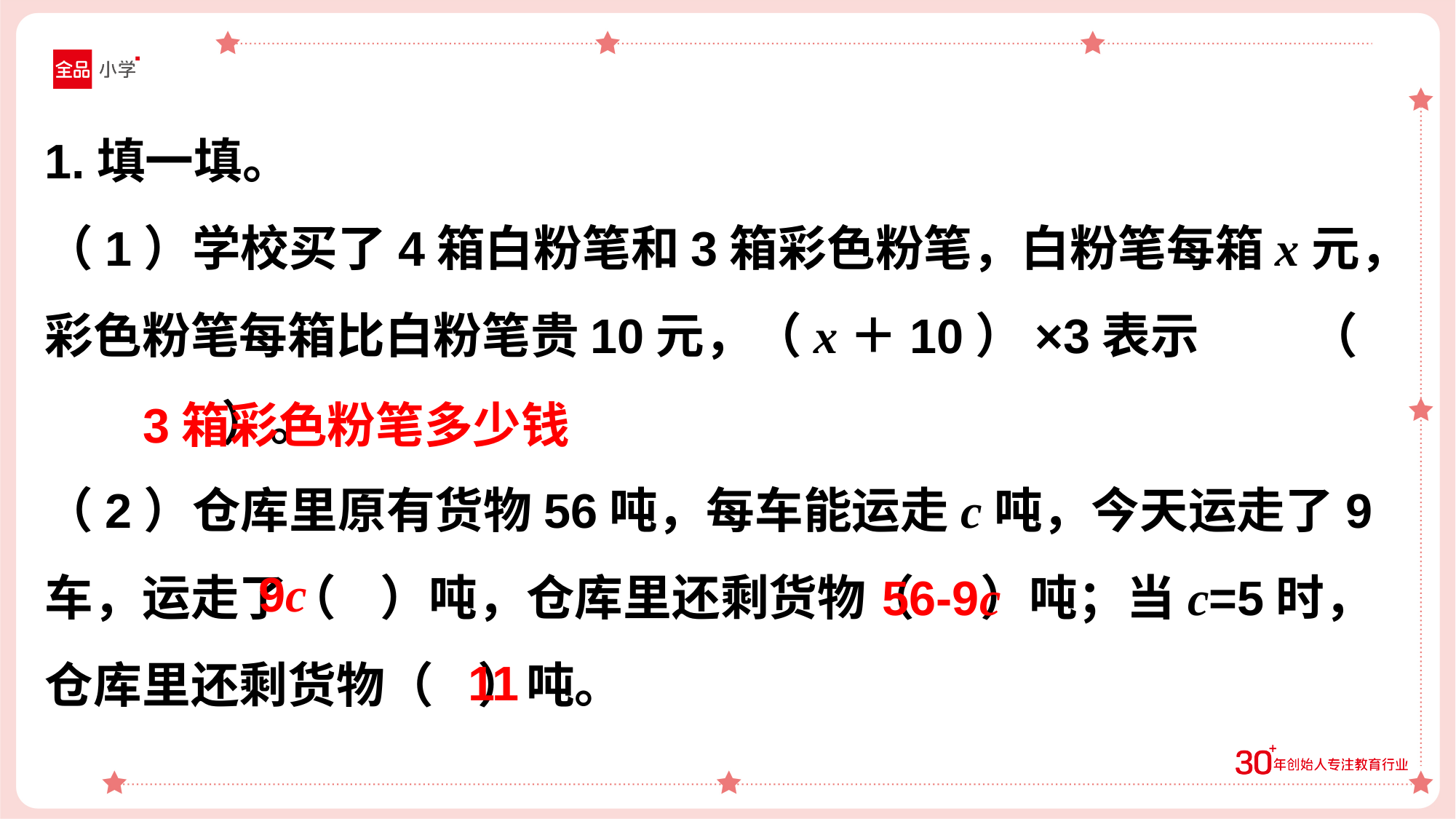

1.填一填。
（1）学校买了4箱白粉笔和3箱彩色粉笔，白粉笔每箱x元，彩色粉笔每箱比白粉笔贵10元，（x＋10）×3表示          （                     ）。
（2）仓库里原有货物56吨，每车能运走c吨，今天运走了9车，运走了（    ）吨，仓库里还剩货物（      ）吨；当c=5时，仓库里还剩货物（    ）吨。

3箱彩色粉笔多少钱
9c
56-9c
11